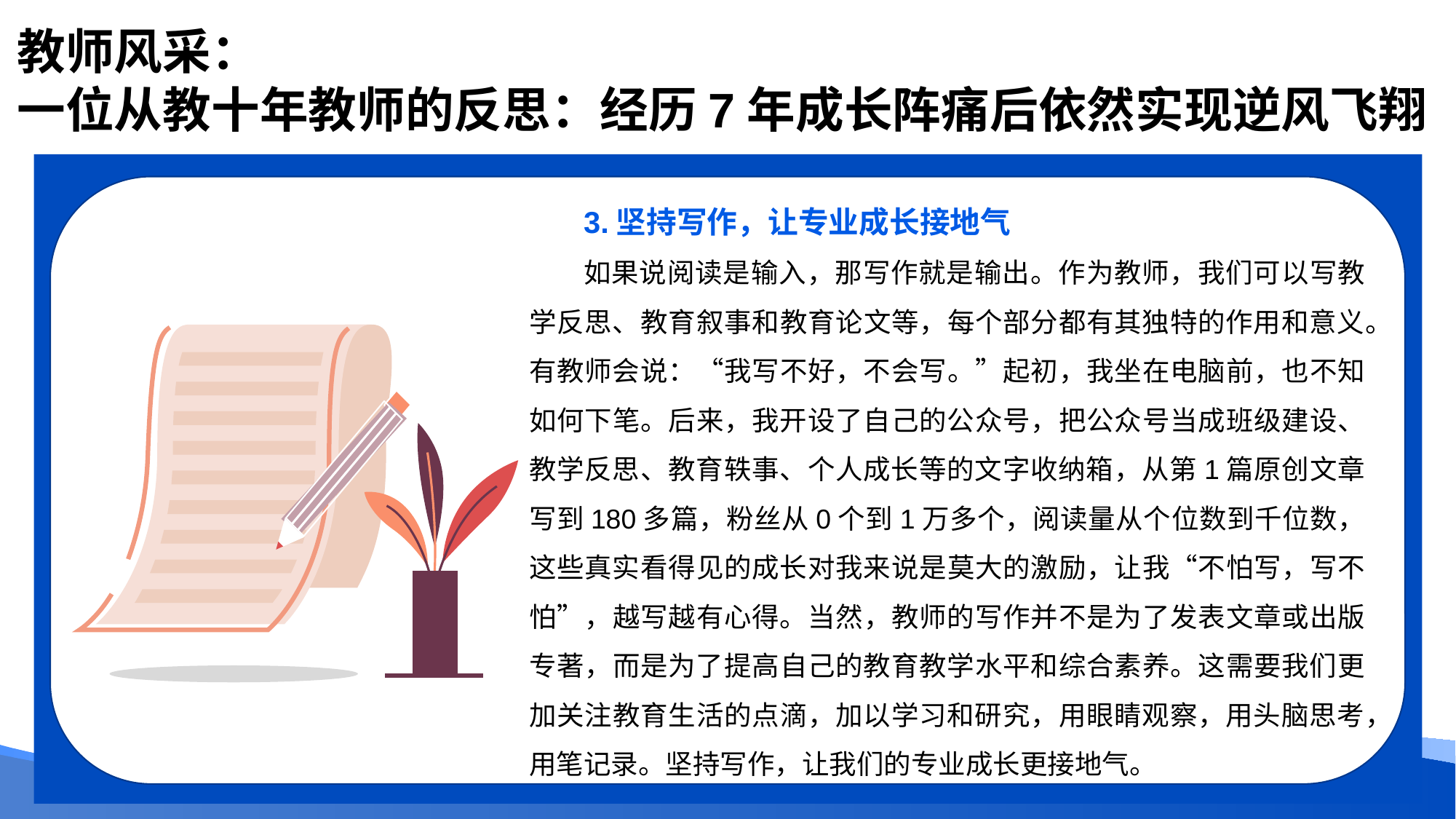

# 教师风采： 一位从教十年教师的反思：经历7年成长阵痛后依然实现逆风飞翔

3.坚持写作，让专业成长接地气
如果说阅读是输入，那写作就是输出。作为教师，我们可以写教学反思、教育叙事和教育论文等，每个部分都有其独特的作用和意义。有教师会说：“我写不好，不会写。”起初，我坐在电脑前，也不知如何下笔。后来，我开设了自己的公众号，把公众号当成班级建设、教学反思、教育轶事、个人成长等的文字收纳箱，从第1篇原创文章写到180多篇，粉丝从0个到1万多个，阅读量从个位数到千位数，这些真实看得见的成长对我来说是莫大的激励，让我“不怕写，写不怕”，越写越有心得。当然，教师的写作并不是为了发表文章或出版专著，而是为了提高自己的教育教学水平和综合素养。这需要我们更加关注教育生活的点滴，加以学习和研究，用眼睛观察，用头脑思考，用笔记录。坚持写作，让我们的专业成长更接地气。